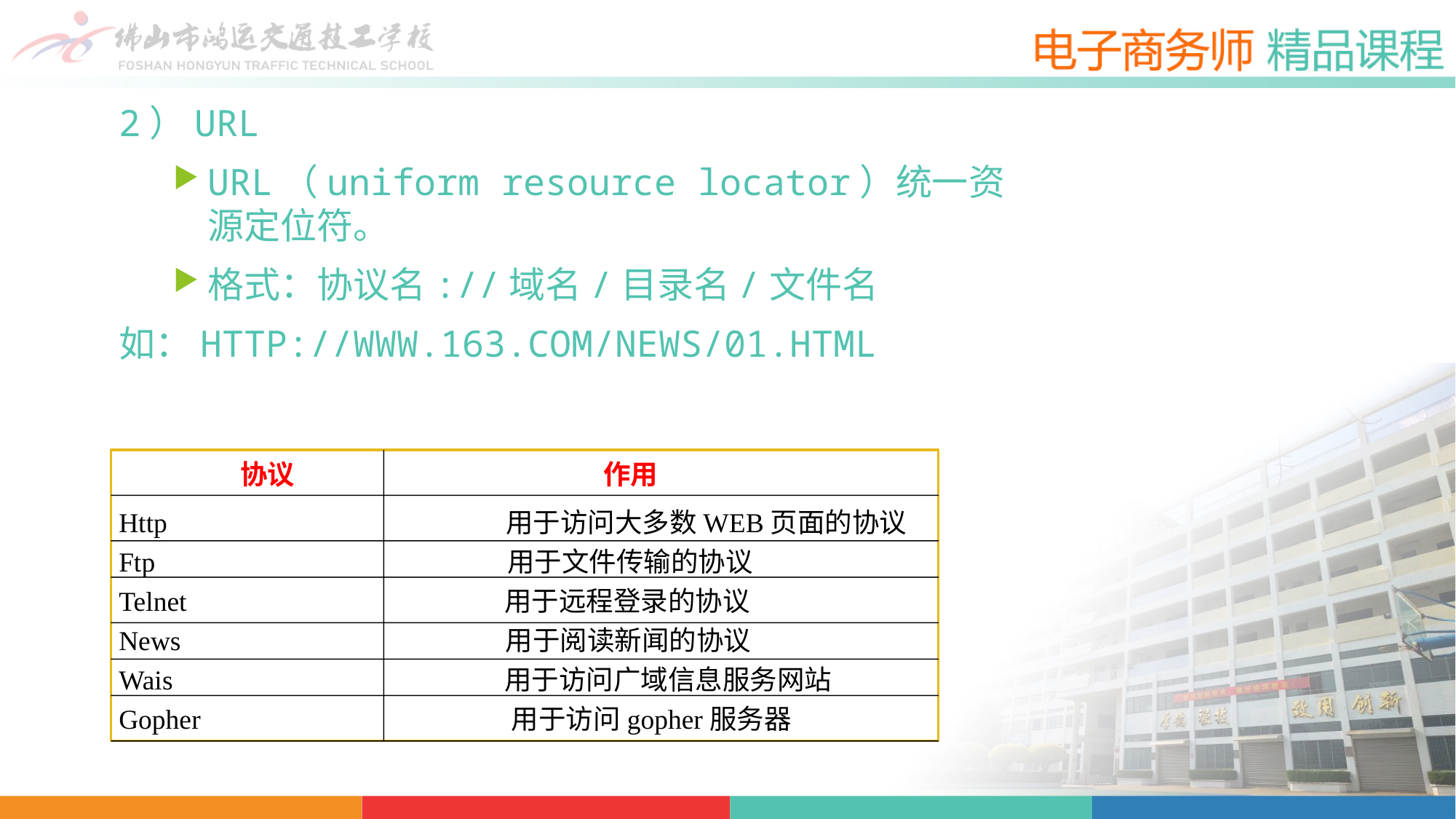

2）URL
URL（uniform resource locator）统一资源定位符。
格式：协议名://域名/目录名/文件名
如：HTTP://WWW.163.COM/NEWS/01.HTML

协议                                                  作用
Http                                                用于访问大多数WEB页面的协议
Ftp                                                  用于文件传输的协议
Telnet                                             用于远程登录的协议
News                                              用于阅读新闻的协议
Wais                                               用于访问广域信息服务网站
Gopher                                            用于访问gopher服务器